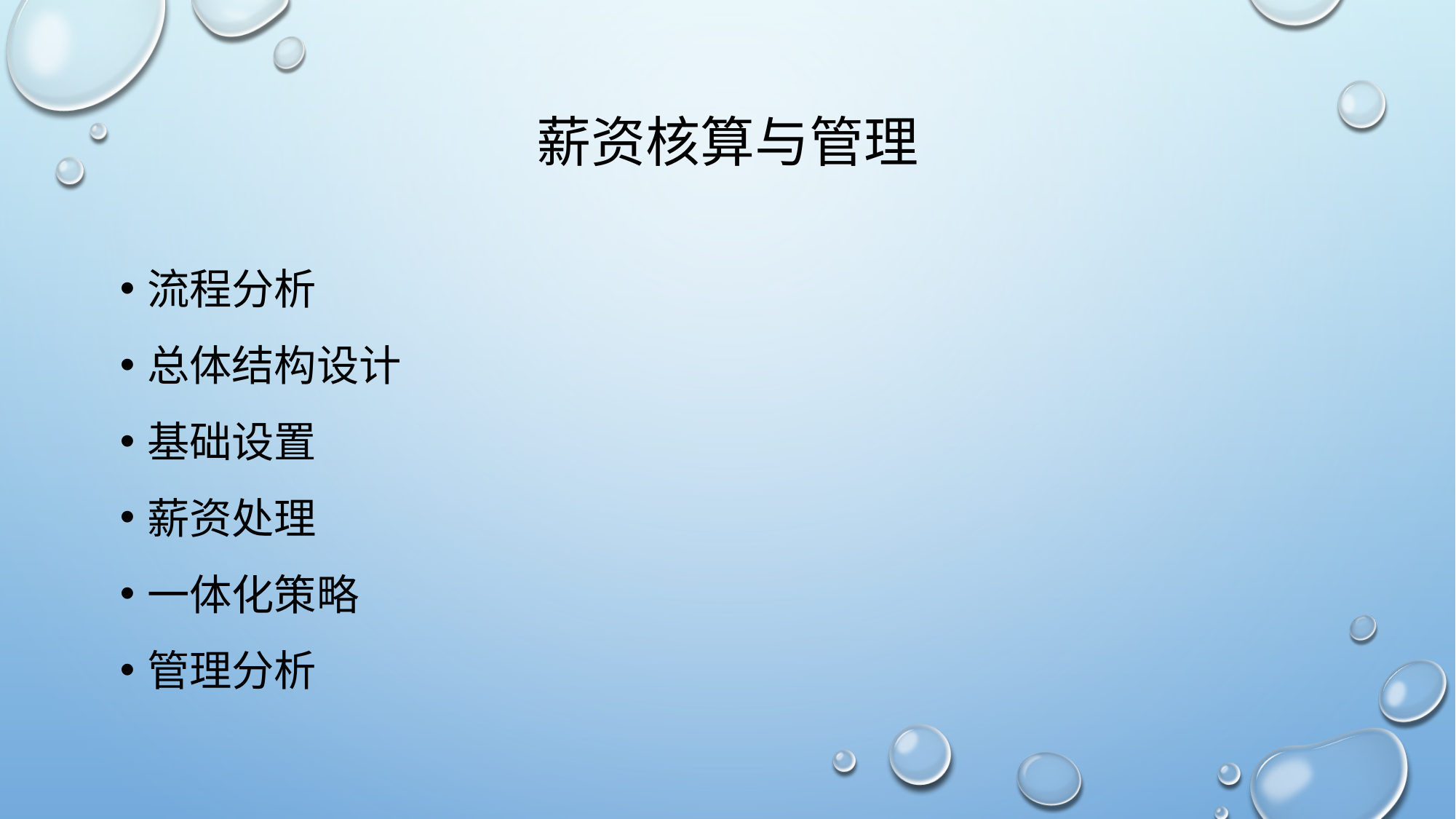

# 薪资核算与管理
流程分析
总体结构设计
基础设置
薪资处理
一体化策略
管理分析